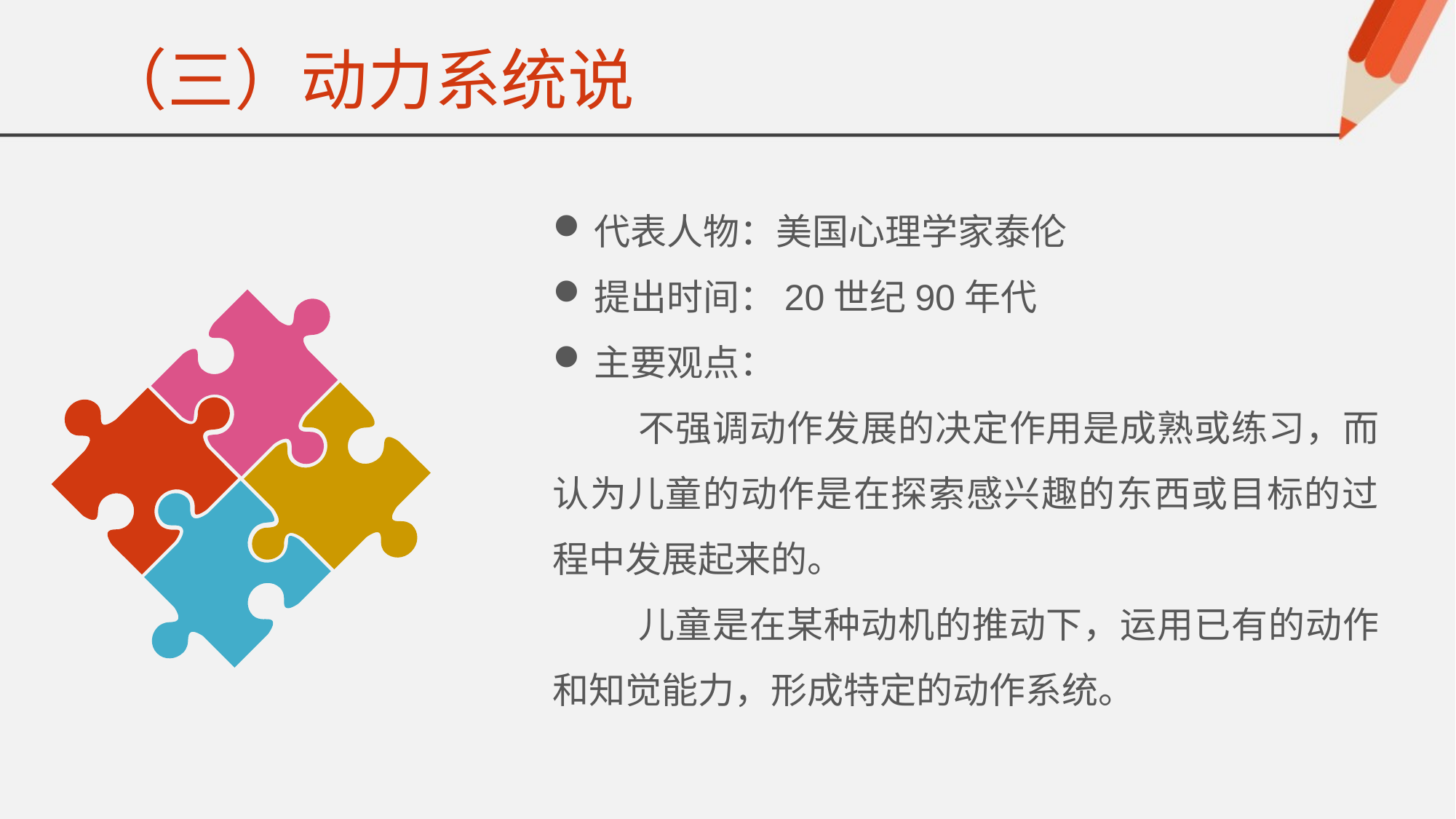

# （三）动力系统说
代表人物：美国心理学家泰伦
提出时间：20世纪90年代
主要观点：
不强调动作发展的决定作用是成熟或练习，而认为儿童的动作是在探索感兴趣的东西或目标的过程中发展起来的。
儿童是在某种动机的推动下，运用已有的动作和知觉能力，形成特定的动作系统。